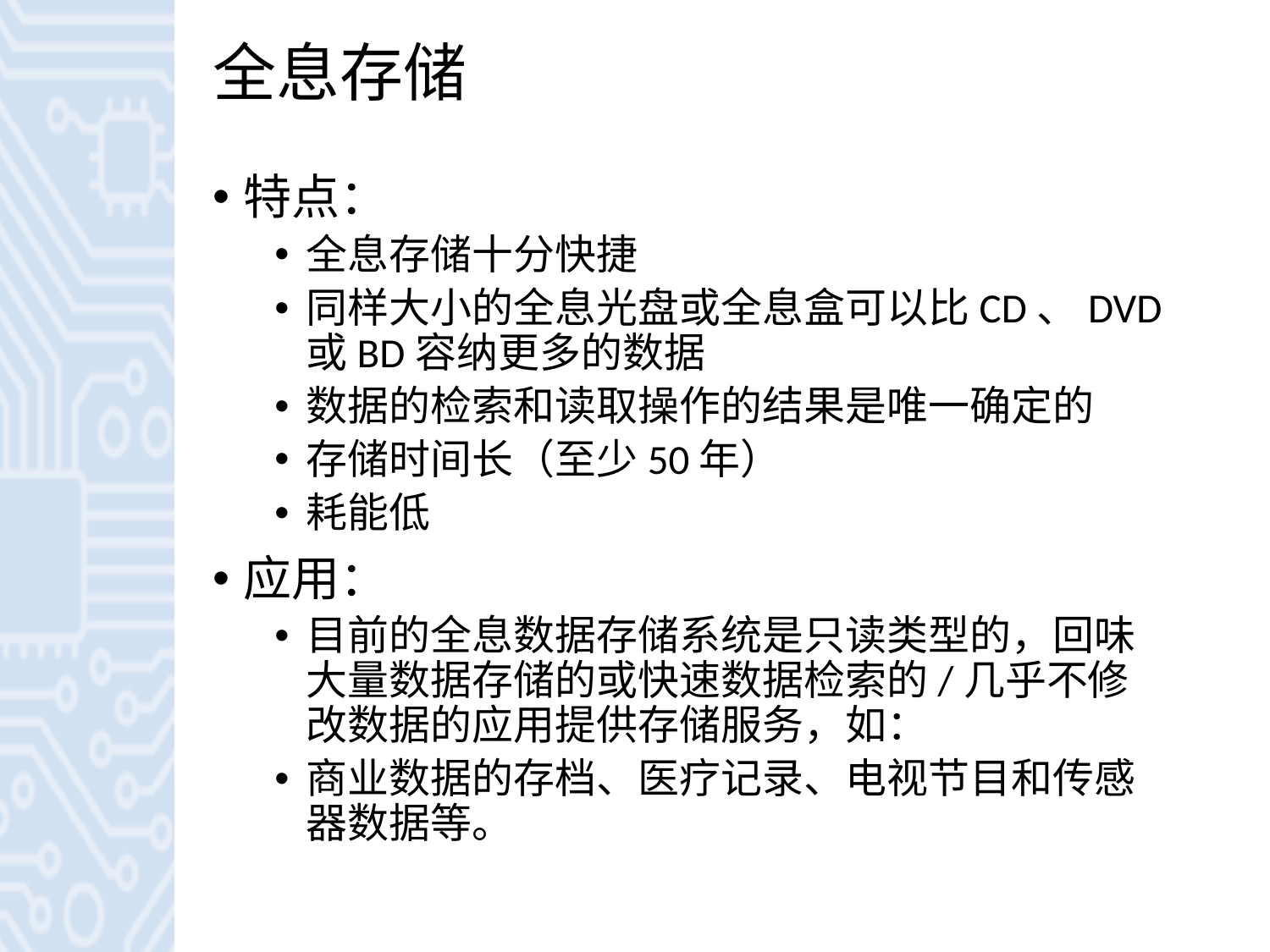

# 全息存储
特点：
全息存储十分快捷
同样大小的全息光盘或全息盒可以比CD、DVD或BD容纳更多的数据
数据的检索和读取操作的结果是唯一确定的
存储时间长（至少50年）
耗能低
应用：
目前的全息数据存储系统是只读类型的，回味大量数据存储的或快速数据检索的/几乎不修改数据的应用提供存储服务，如：
商业数据的存档、医疗记录、电视节目和传感器数据等。